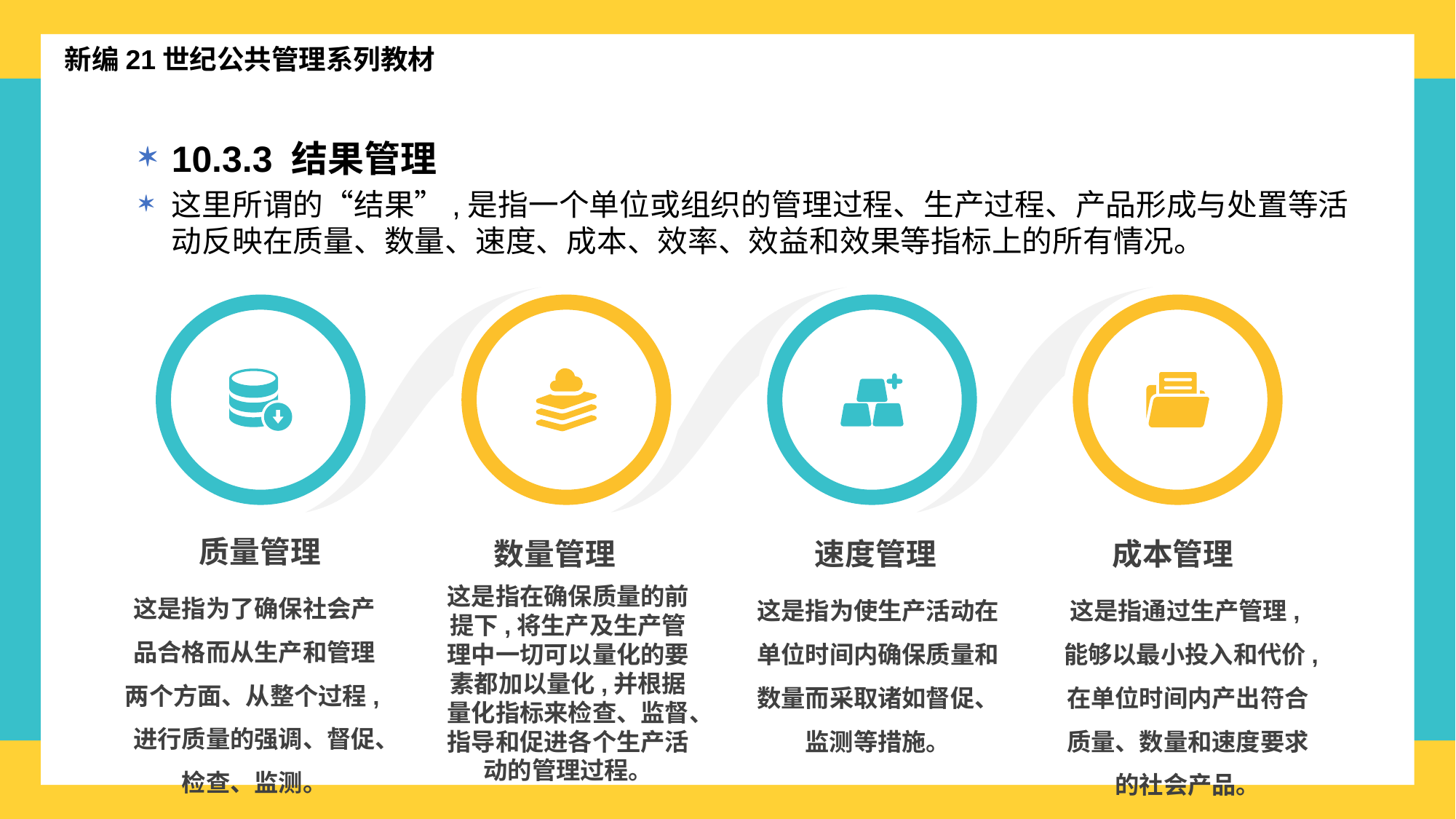

新编21世纪公共管理系列教材
10.3.3 结果管理
这里所谓的“结果”,是指一个单位或组织的管理过程、生产过程、产品形成与处置等活动反映在质量、数量、速度、成本、效率、效益和效果等指标上的所有情况。

质量管理
数量管理
速度管理
成本管理
这是指为了确保社会产品合格而从生产和管理两个方面、从整个过程,进行质量的强调、督促、检查、监测。
这是指在确保质量的前提下,将生产及生产管理中一切可以量化的要素都加以量化,并根据量化指标来检查、监督、指导和促进各个生产活动的管理过程。
这是指为使生产活动在单位时间内确保质量和数量而采取诸如督促、监测等措施。
这是指通过生产管理,能够以最小投入和代价,在单位时间内产出符合质量、数量和速度要求的社会产品。